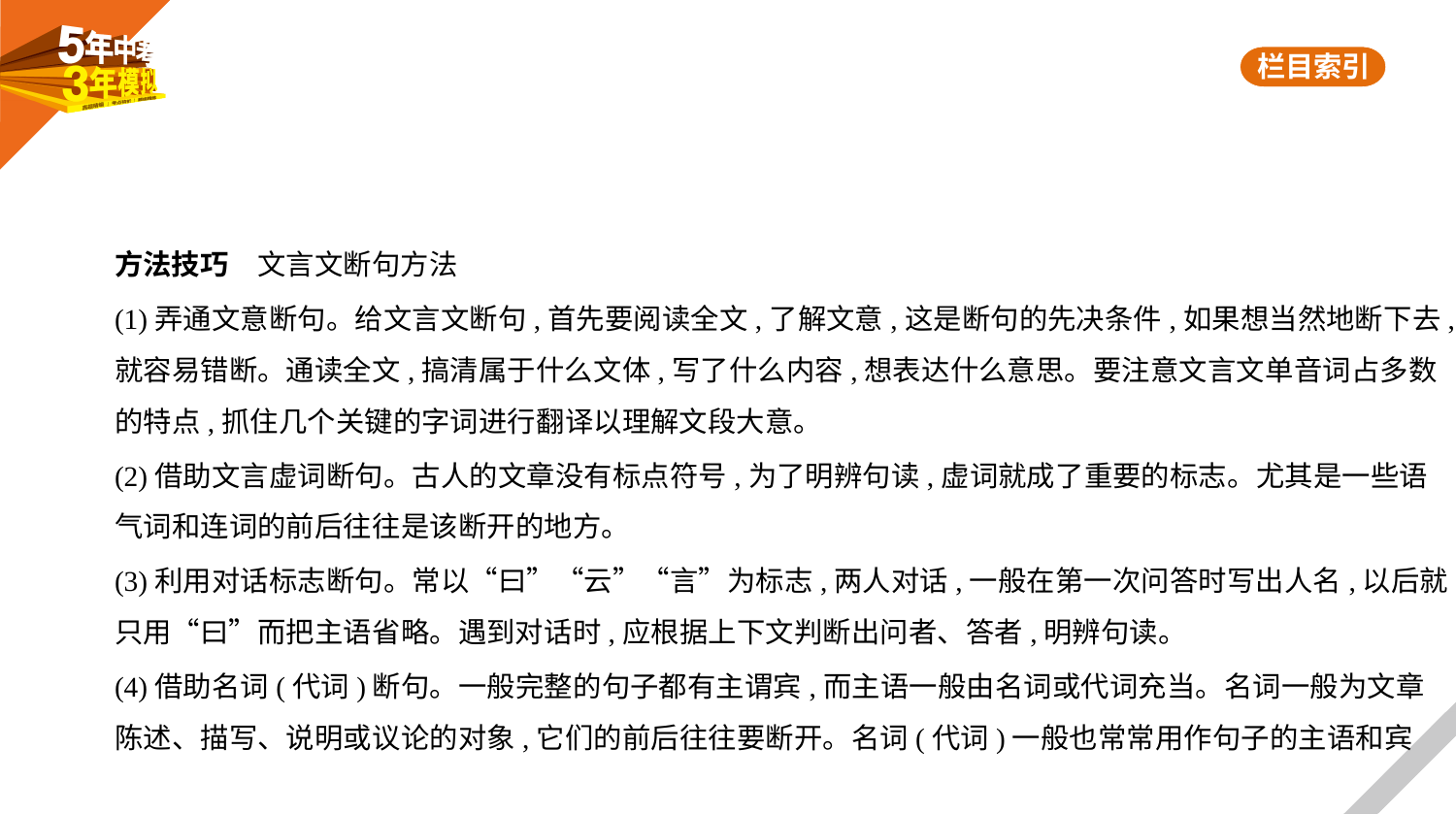

方法技巧　文言文断句方法
(1)弄通文意断句。给文言文断句,首先要阅读全文,了解文意,这是断句的先决条件,如果想当然地断下去,
就容易错断。通读全文,搞清属于什么文体,写了什么内容,想表达什么意思。要注意文言文单音词占多数
的特点,抓住几个关键的字词进行翻译以理解文段大意。
(2)借助文言虚词断句。古人的文章没有标点符号,为了明辨句读,虚词就成了重要的标志。尤其是一些语
气词和连词的前后往往是该断开的地方。
(3)利用对话标志断句。常以“曰”“云”“言”为标志,两人对话,一般在第一次问答时写出人名,以后就
只用“曰”而把主语省略。遇到对话时,应根据上下文判断出问者、答者,明辨句读。
(4)借助名词(代词)断句。一般完整的句子都有主谓宾,而主语一般由名词或代词充当。名词一般为文章
陈述、描写、说明或议论的对象,它们的前后往往要断开。名词(代词)一般也常常用作句子的主语和宾